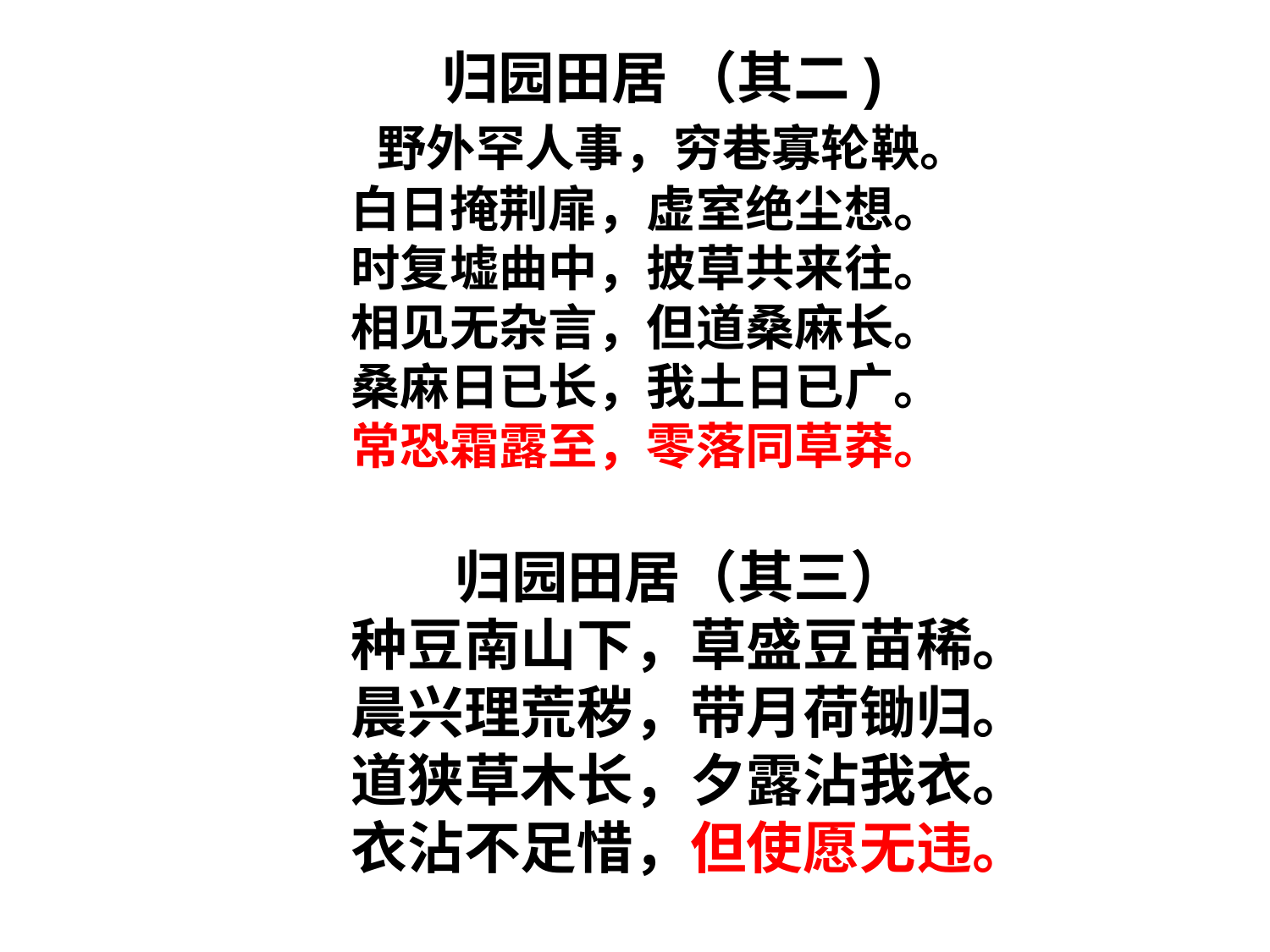

归园田居 （其二)
 野外罕人事，穷巷寡轮鞅。
白日掩荆扉，虚室绝尘想。
时复墟曲中，披草共来往。
相见无杂言，但道桑麻长。
桑麻日已长，我土日已广。
常恐霜露至，零落同草莽。

       归园田居（其三）
种豆南山下，草盛豆苗稀。
晨兴理荒秽，带月荷锄归。
道狭草木长，夕露沾我衣。
衣沾不足惜，但使愿无违。